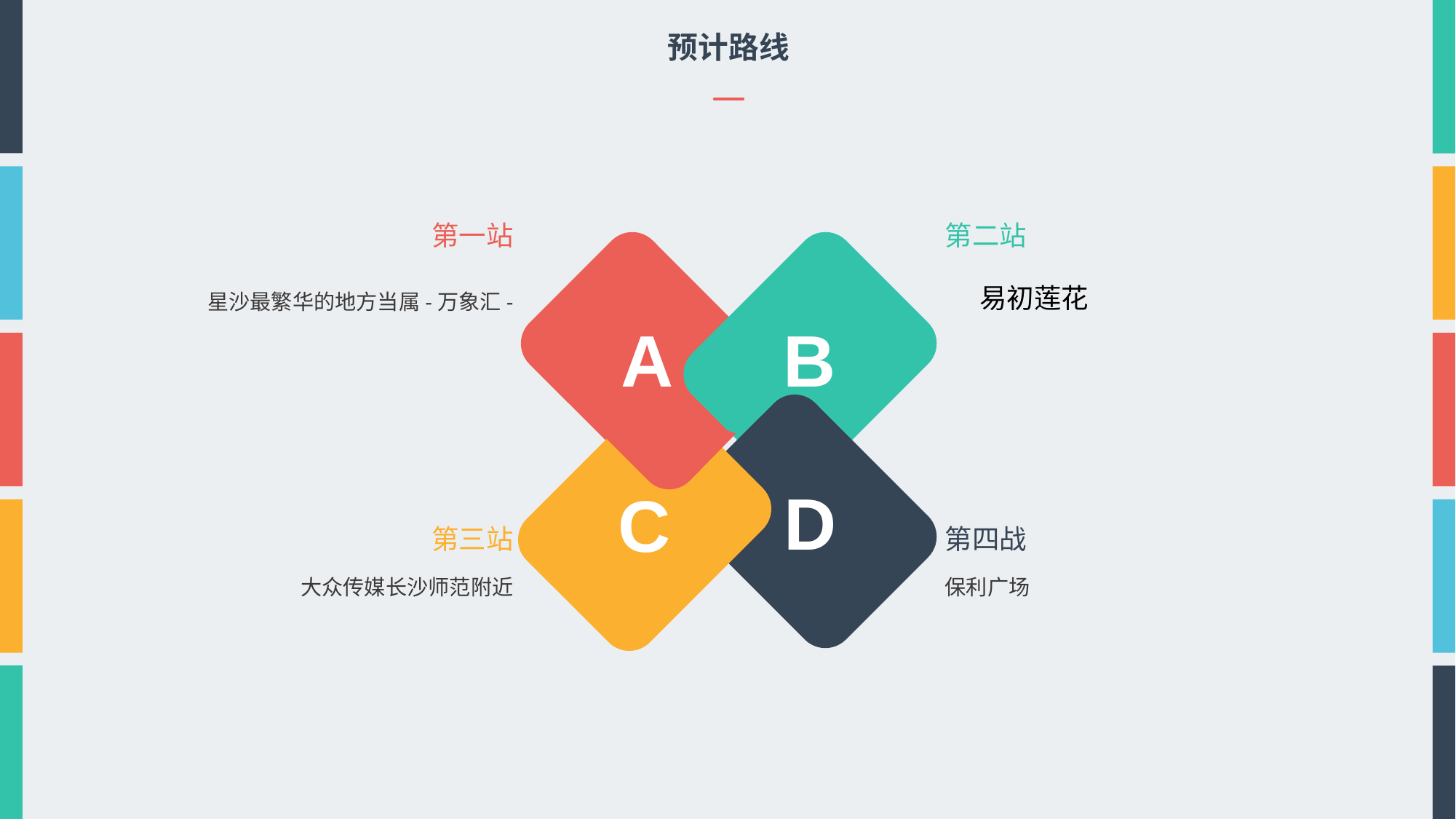

预计路线

第一站
第二站

星沙最繁华的地方当属-万象汇-
易初莲花
A
B

D
C

第三站
第四战
大众传媒长沙师范附近
保利广场